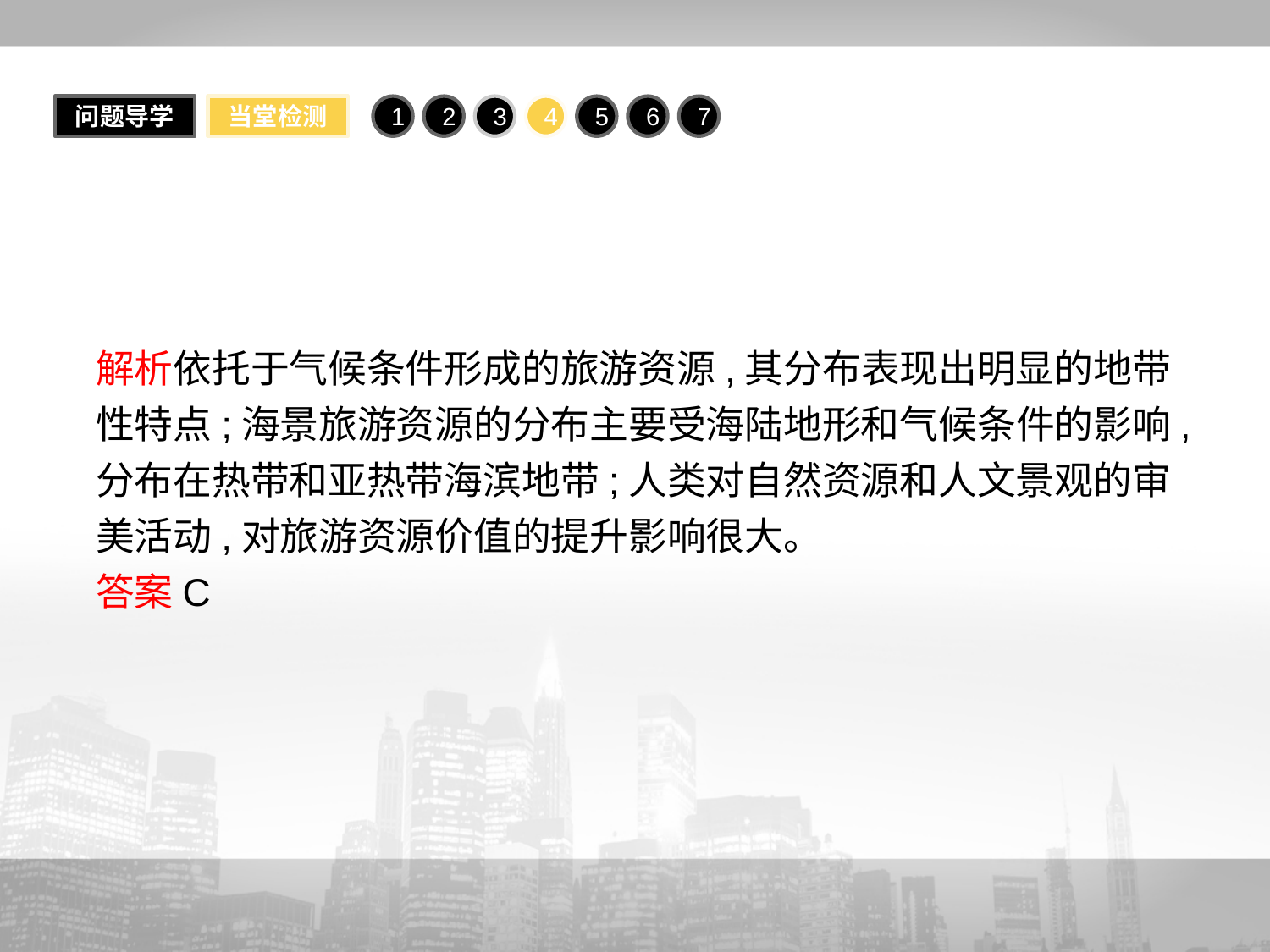

问题导学
当堂检测
1
2
3
4
5
6
7
解析依托于气候条件形成的旅游资源,其分布表现出明显的地带性特点;海景旅游资源的分布主要受海陆地形和气候条件的影响,分布在热带和亚热带海滨地带;人类对自然资源和人文景观的审美活动,对旅游资源价值的提升影响很大。
答案C